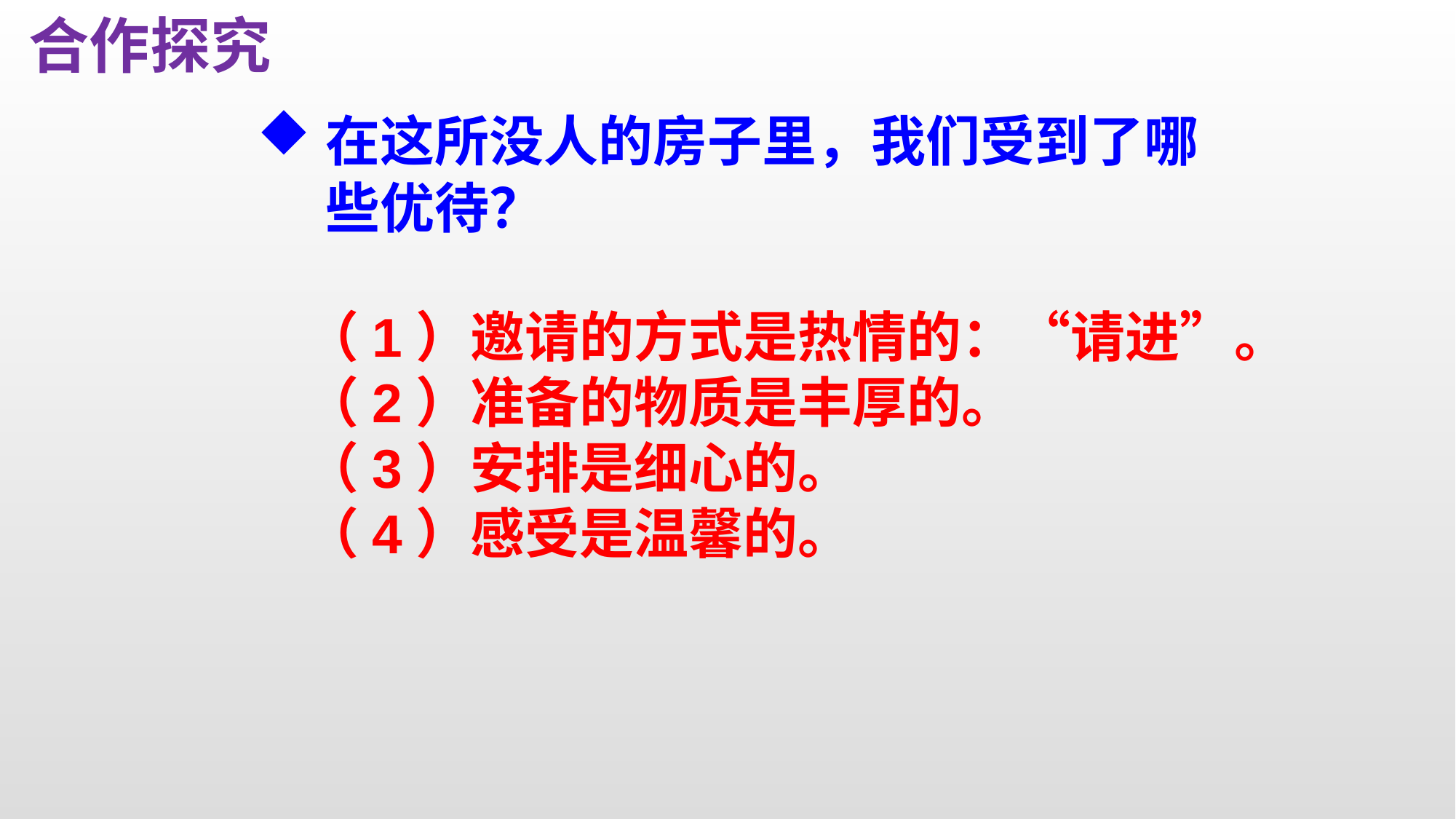

合作探究
在这所没人的房子里，我们受到了哪些优待？
（1）邀请的方式是热情的：“请进”。
（2）准备的物质是丰厚的。
（3）安排是细心的。
（4）感受是温馨的。